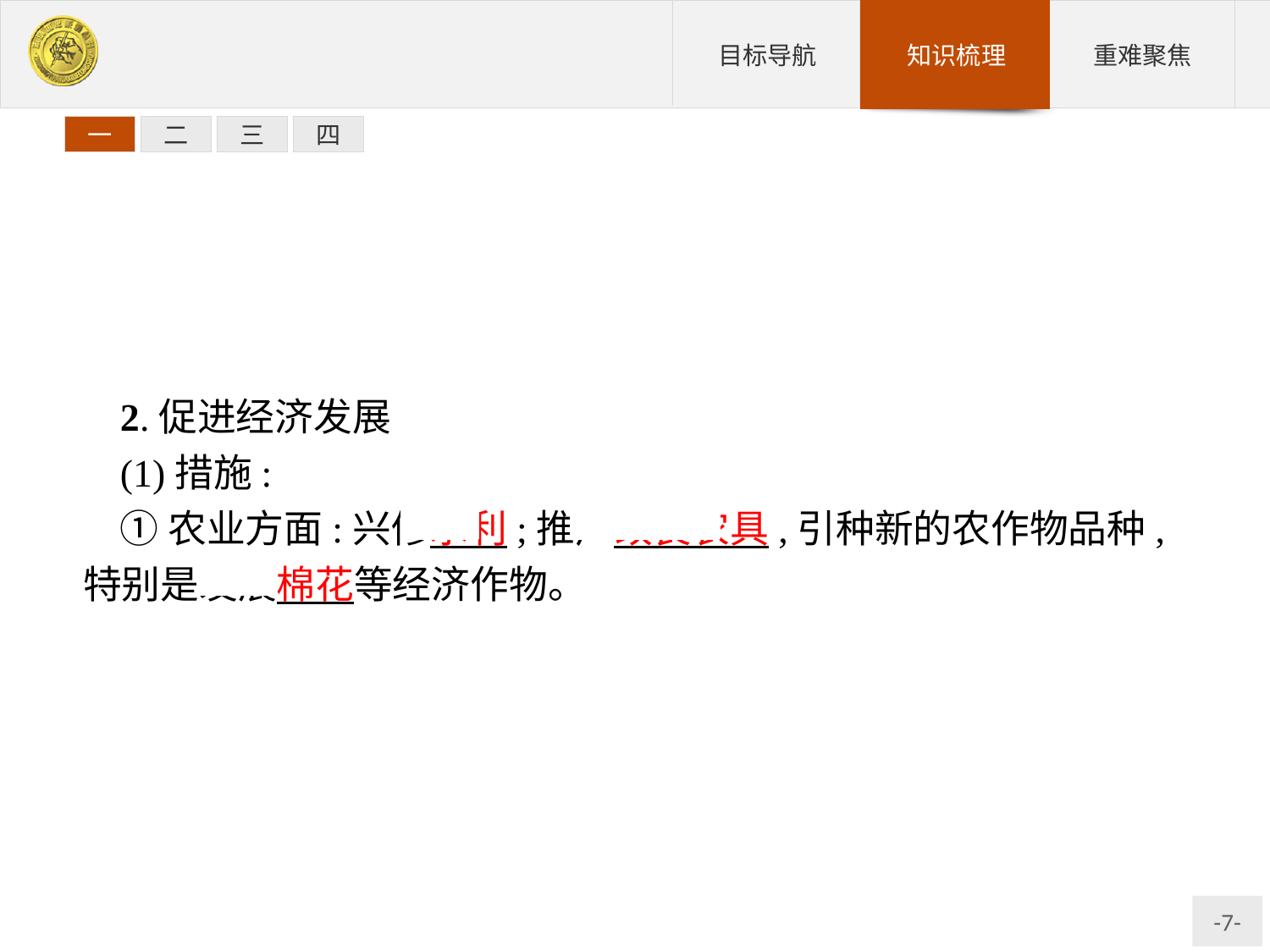

一
二
三
四
2.促进经济发展
(1)措施:
①农业方面:兴修水利;推广改良农具,引种新的农作物品种,特别是发展棉花等经济作物。